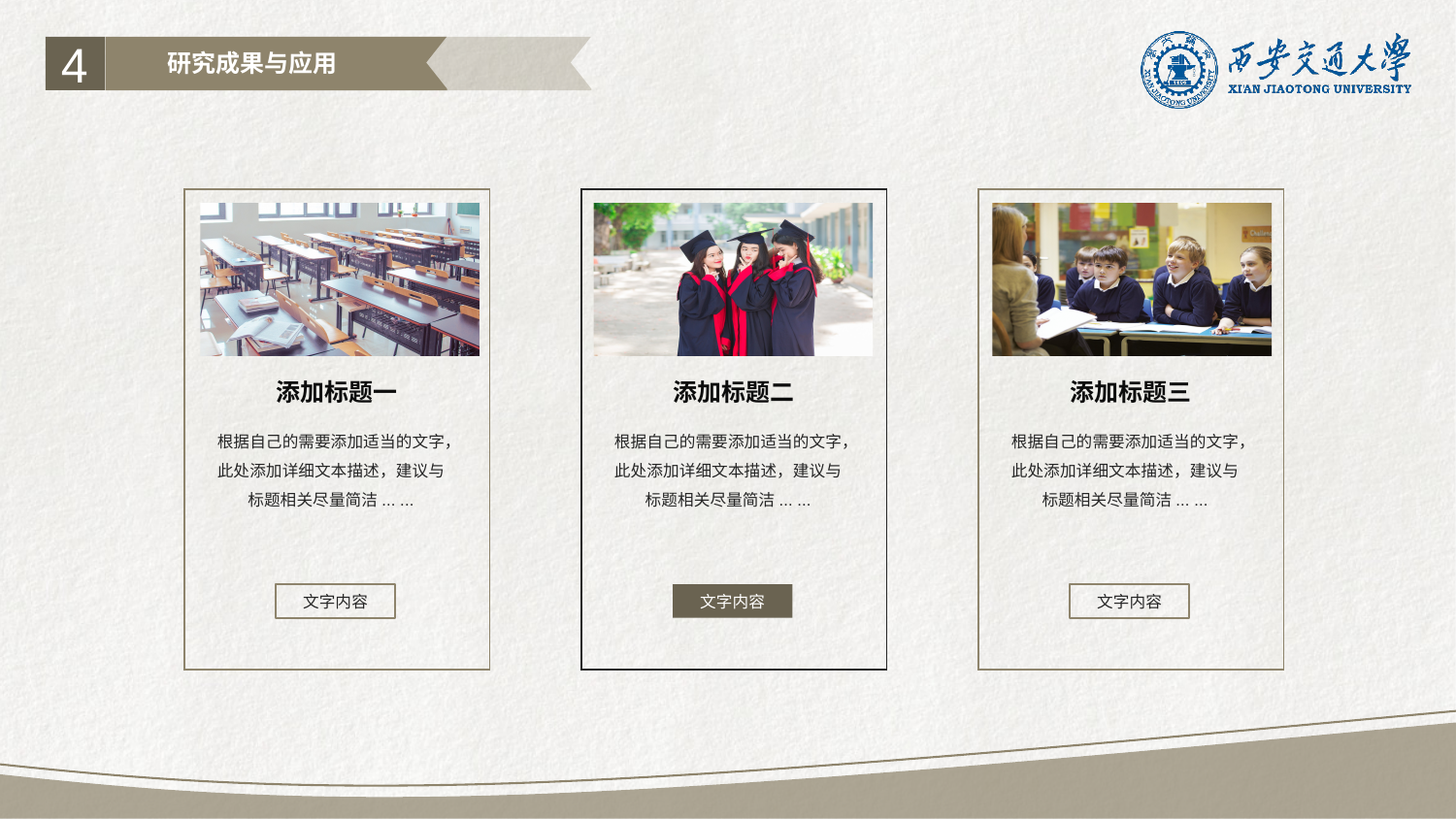

4

研究成果与应用

添加标题一
根据自己的需要添加适当的文字，此处添加详细文本描述，建议与标题相关尽量简洁... ...
文字内容

添加标题二
根据自己的需要添加适当的文字，此处添加详细文本描述，建议与标题相关尽量简洁... ...
文字内容

添加标题三
根据自己的需要添加适当的文字，此处添加详细文本描述，建议与标题相关尽量简洁... ...
文字内容